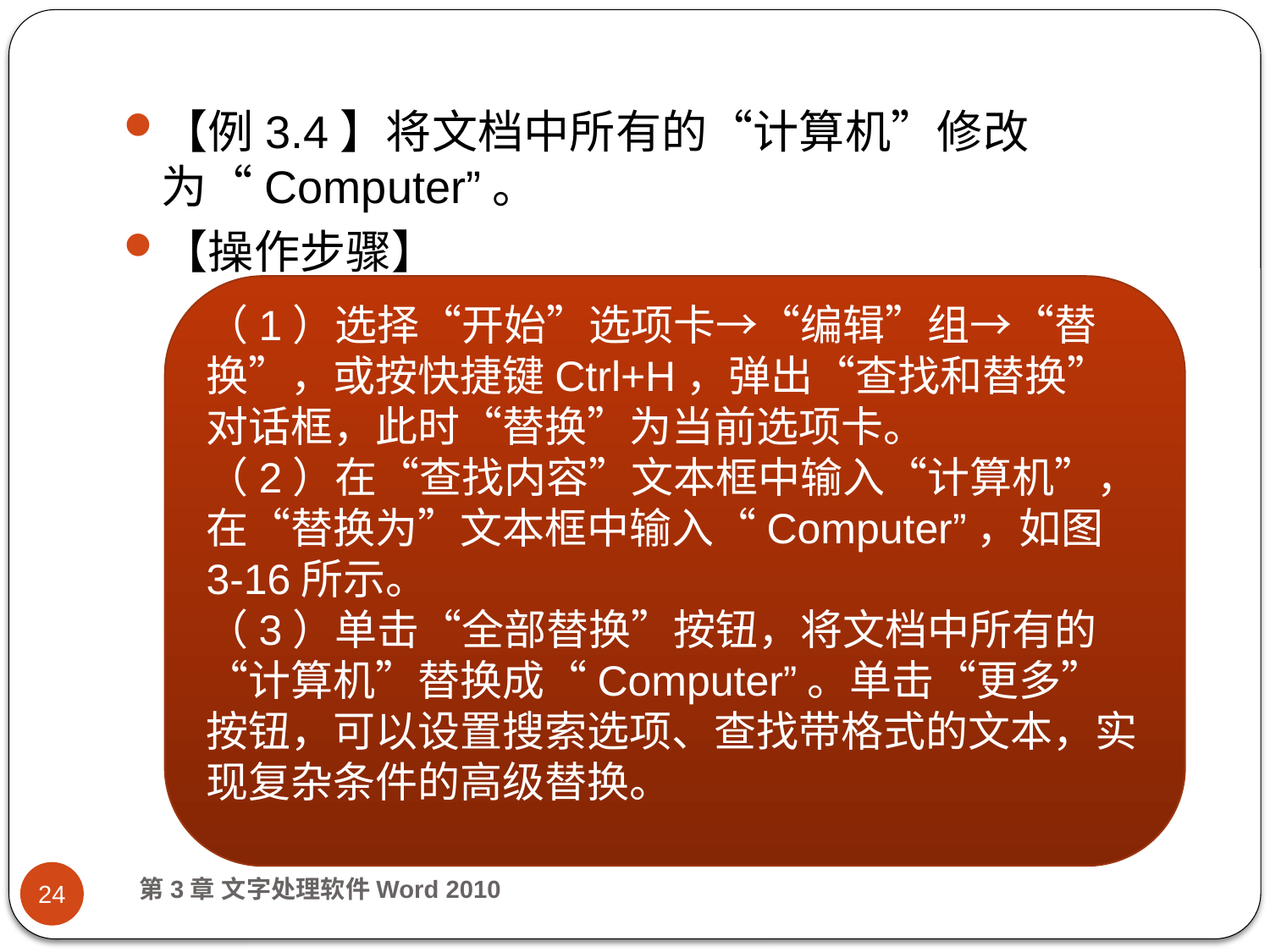

【例3.4】将文档中所有的“计算机”修改为“Computer”。
【操作步骤】

（1）选择“开始”选项卡→“编辑”组→“替换”，或按快捷键Ctrl+H，弹出“查找和替换”对话框，此时“替换”为当前选项卡。
（2）在“查找内容”文本框中输入“计算机”，在“替换为”文本框中输入“Computer”，如图3-16所示。
（3）单击“全部替换”按钮，将文档中所有的“计算机”替换成“Computer”。单击“更多”按钮，可以设置搜索选项、查找带格式的文本，实现复杂条件的高级替换。

第3章 文字处理软件Word 2010
24